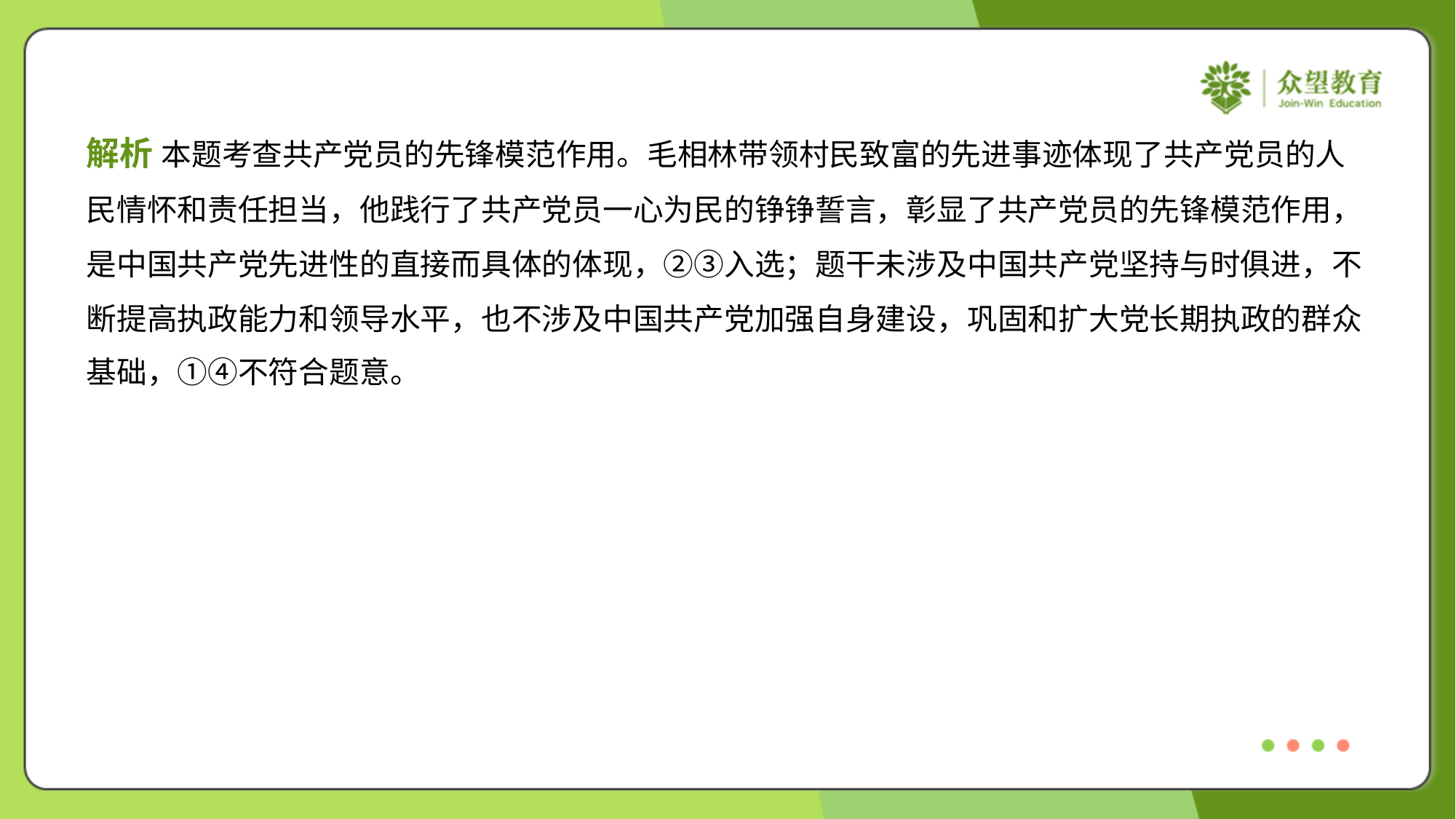

解析 本题考查共产党员的先锋模范作用。毛相林带领村民致富的先进事迹体现了共产党员的人
民情怀和责任担当，他践行了共产党员一心为民的铮铮誓言，彰显了共产党员的先锋模范作用，
是中国共产党先进性的直接而具体的体现，②③入选；题干未涉及中国共产党坚持与时俱进，不
断提高执政能力和领导水平，也不涉及中国共产党加强自身建设，巩固和扩大党长期执政的群众
基础，①④不符合题意。